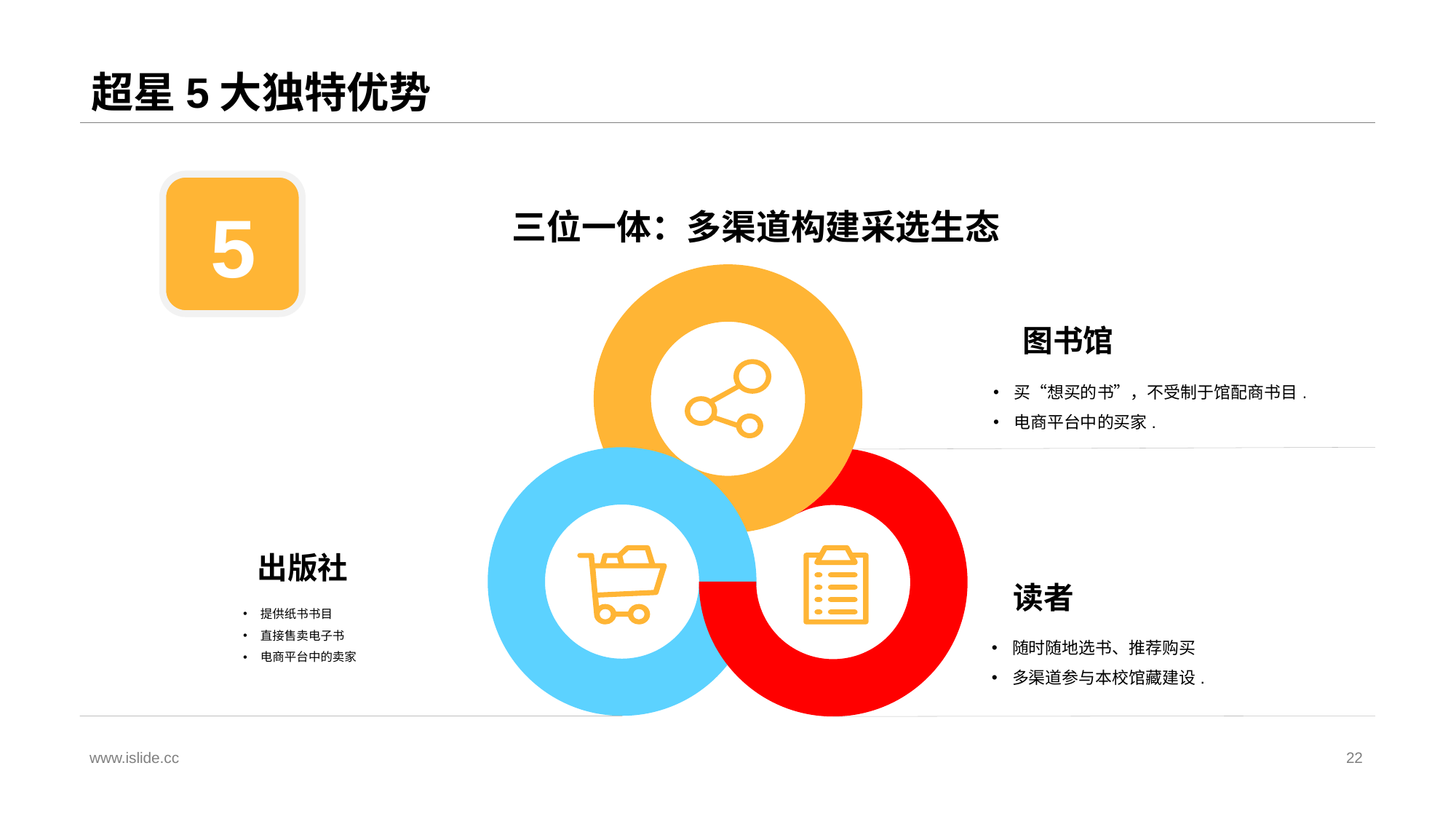

# 超星5大独特优势

5
三位一体：多渠道构建采选生态

图书馆
买“想买的书”，不受制于馆配商书目.
电商平台中的买家.
出版社
提供纸书书目
直接售卖电子书
电商平台中的卖家
读者
随时随地选书、推荐购买
多渠道参与本校馆藏建设.
www.islide.cc
22